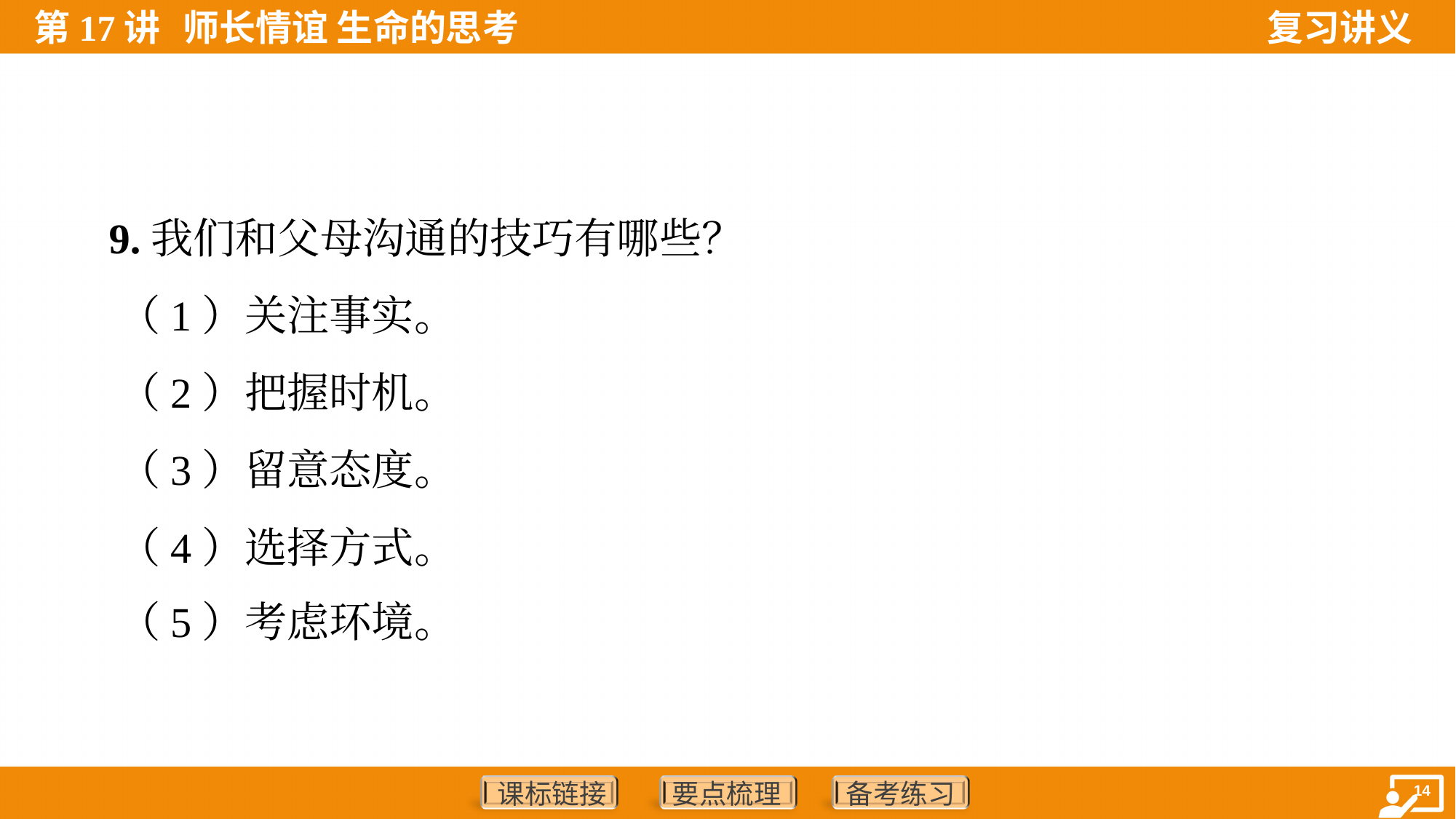

9.我们和父母沟通的技巧有哪些？
    （1）关注事实。
    （2）把握时机。
    （3）留意态度。
    （4）选择方式。
    （5）考虑环境。